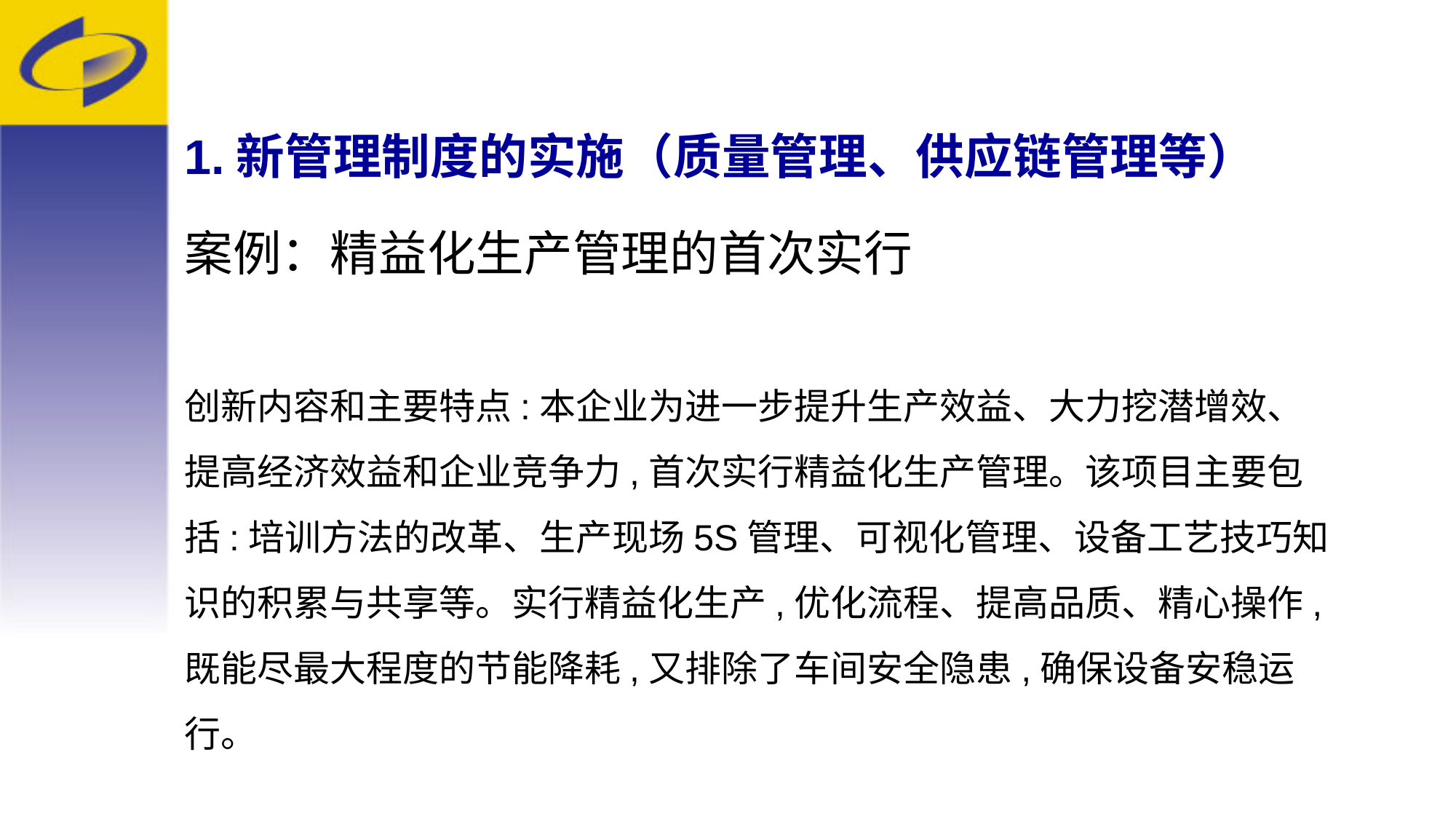

1.新管理制度的实施（质量管理、供应链管理等）
案例：精益化生产管理的首次实行

创新内容和主要特点:本企业为进一步提升生产效益、大力挖潜增效、提高经济效益和企业竞争力,首次实行精益化生产管理。该项目主要包括:培训方法的改革、生产现场5S管理、可视化管理、设备工艺技巧知识的积累与共享等。实行精益化生产,优化流程、提高品质、精心操作,既能尽最大程度的节能降耗,又排除了车间安全隐患,确保设备安稳运行。